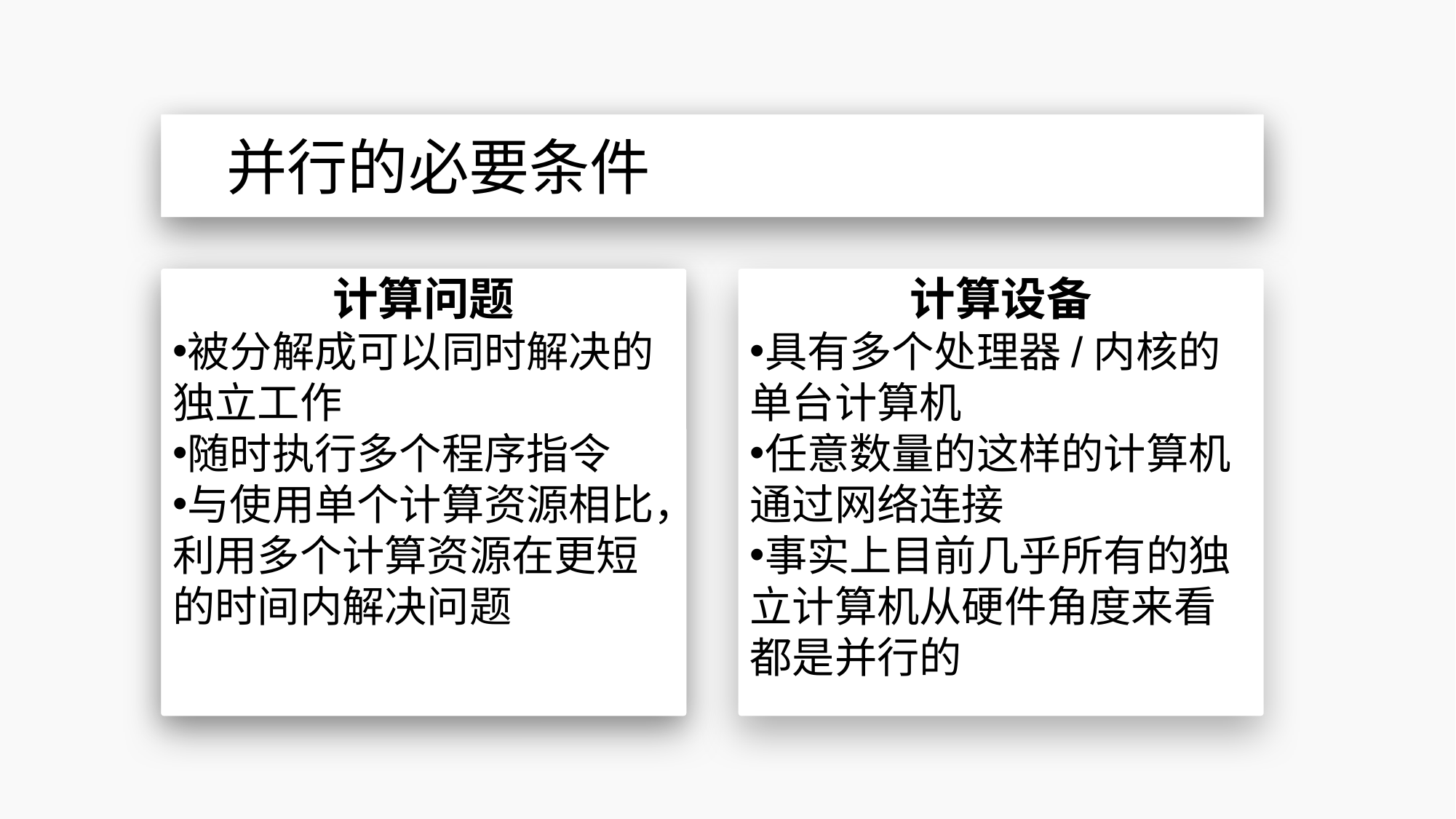

并行的必要条件

计算问题
被分解成可以同时解决的独立工作
随时执行多个程序指令
与使用单个计算资源相比，利用多个计算资源在更短的时间内解决问题

计算设备
具有多个处理器/内核的单台计算机
任意数量的这样的计算机通过网络连接
事实上目前几乎所有的独立计算机从硬件角度来看都是并行的